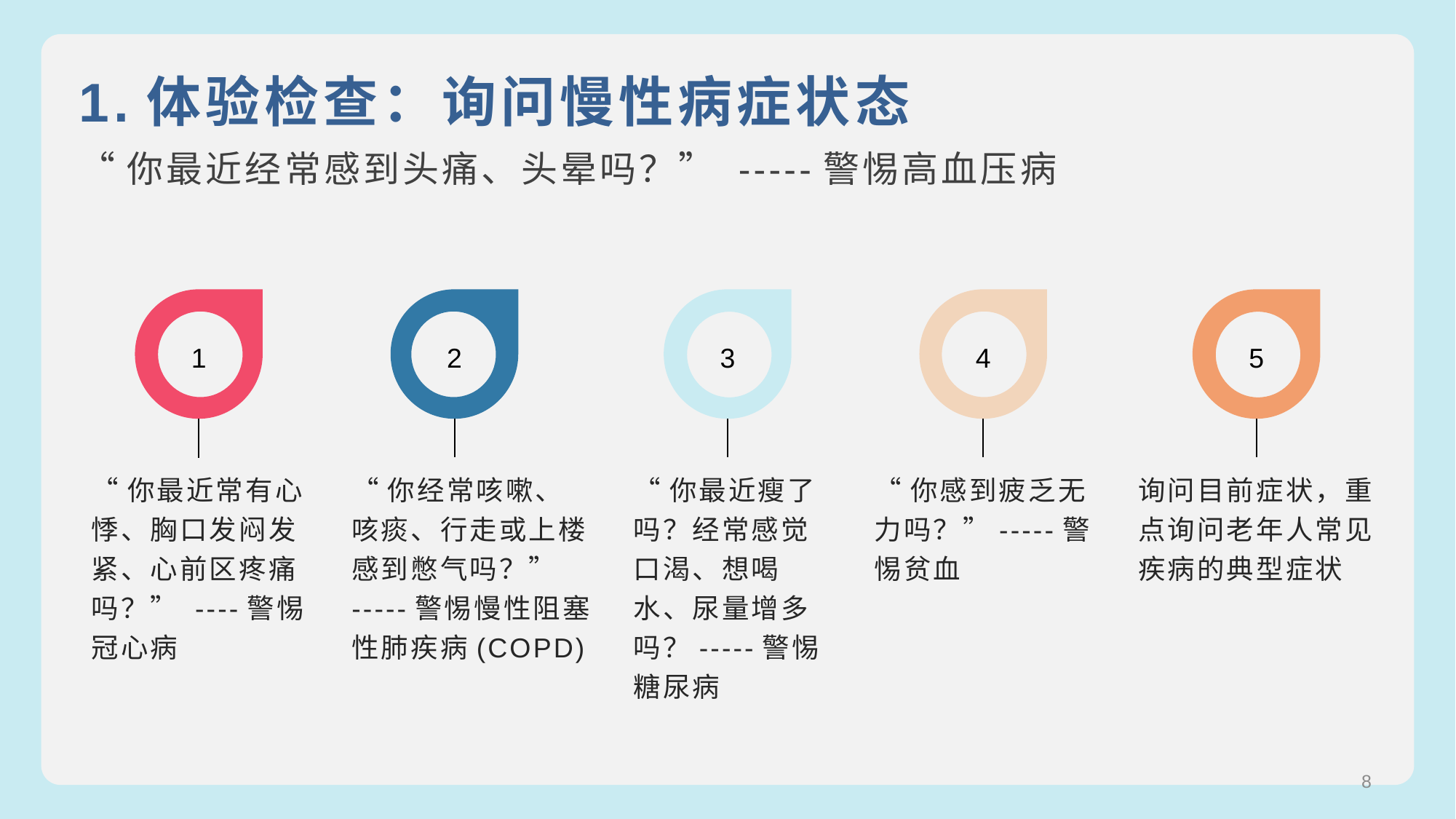

1.体验检查：询问慢性病症状态
“你最近经常感到头痛、头晕吗？” -----警惕高血压病
1
“你最近常有心悸、胸口发闷发紧、心前区疼痛吗？” ----警惕冠心病
2
“你经常咳嗽、咳痰、行走或上楼感到憋气吗？” -----警惕慢性阻塞性肺疾病(COPD)
3
“你最近瘦了吗？经常感觉口渴、想喝水、尿量增多吗？-----警惕糖尿病
4
“你感到疲乏无力吗？”-----警惕贫血
5
询问目前症状，重点询问老年人常见疾病的典型症状
8